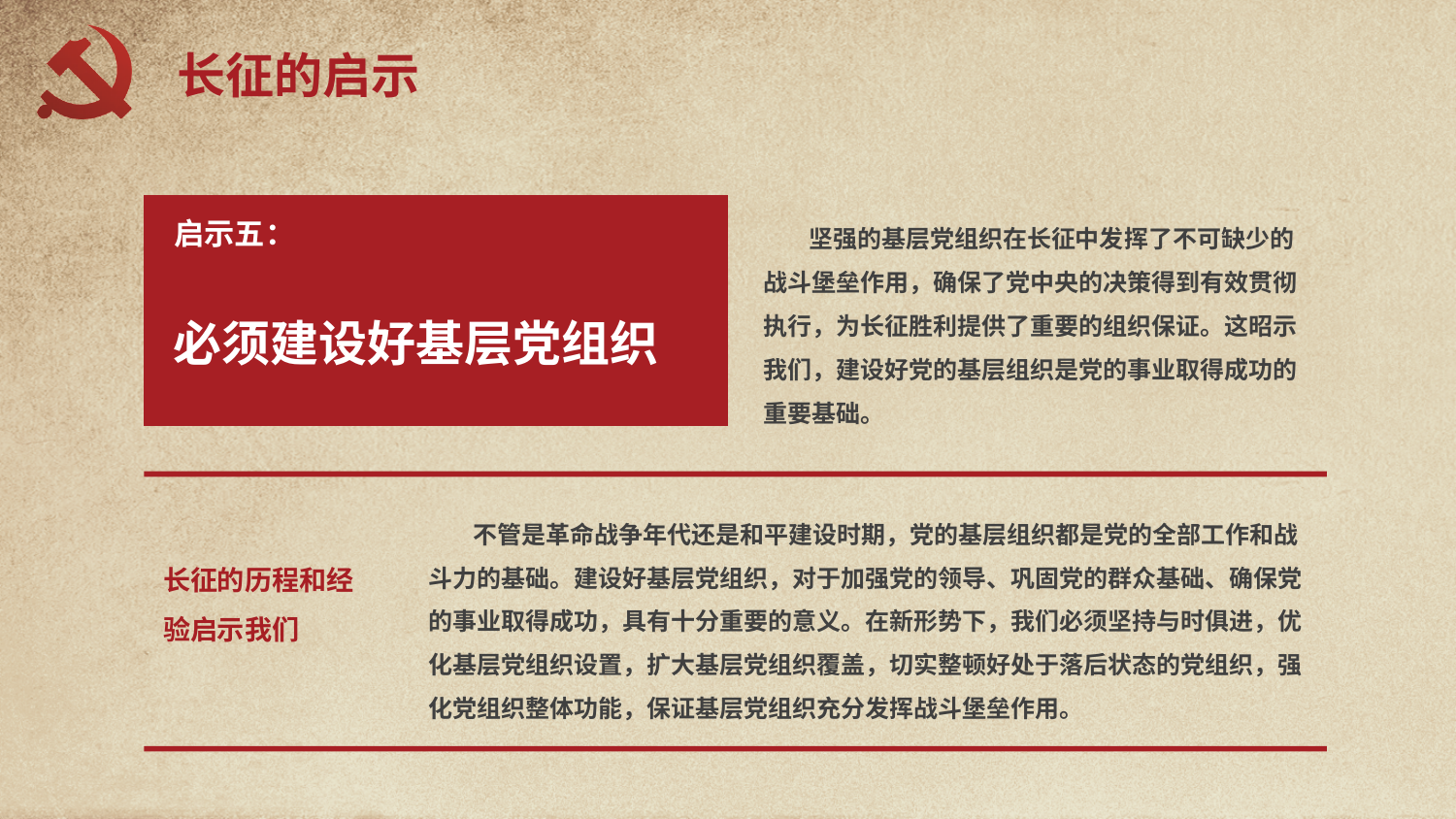

长征的启示

启示五：
必须建设好基层党组织
       坚强的基层党组织在长征中发挥了不可缺少的战斗堡垒作用，确保了党中央的决策得到有效贯彻执行，为长征胜利提供了重要的组织保证。这昭示我们，建设好党的基层组织是党的事业取得成功的重要基础。

       不管是革命战争年代还是和平建设时期，党的基层组织都是党的全部工作和战斗力的基础。建设好基层党组织，对于加强党的领导、巩固党的群众基础、确保党的事业取得成功，具有十分重要的意义。在新形势下，我们必须坚持与时俱进，优化基层党组织设置，扩大基层党组织覆盖，切实整顿好处于落后状态的党组织，强化党组织整体功能，保证基层党组织充分发挥战斗堡垒作用。
长征的历程和经验启示我们